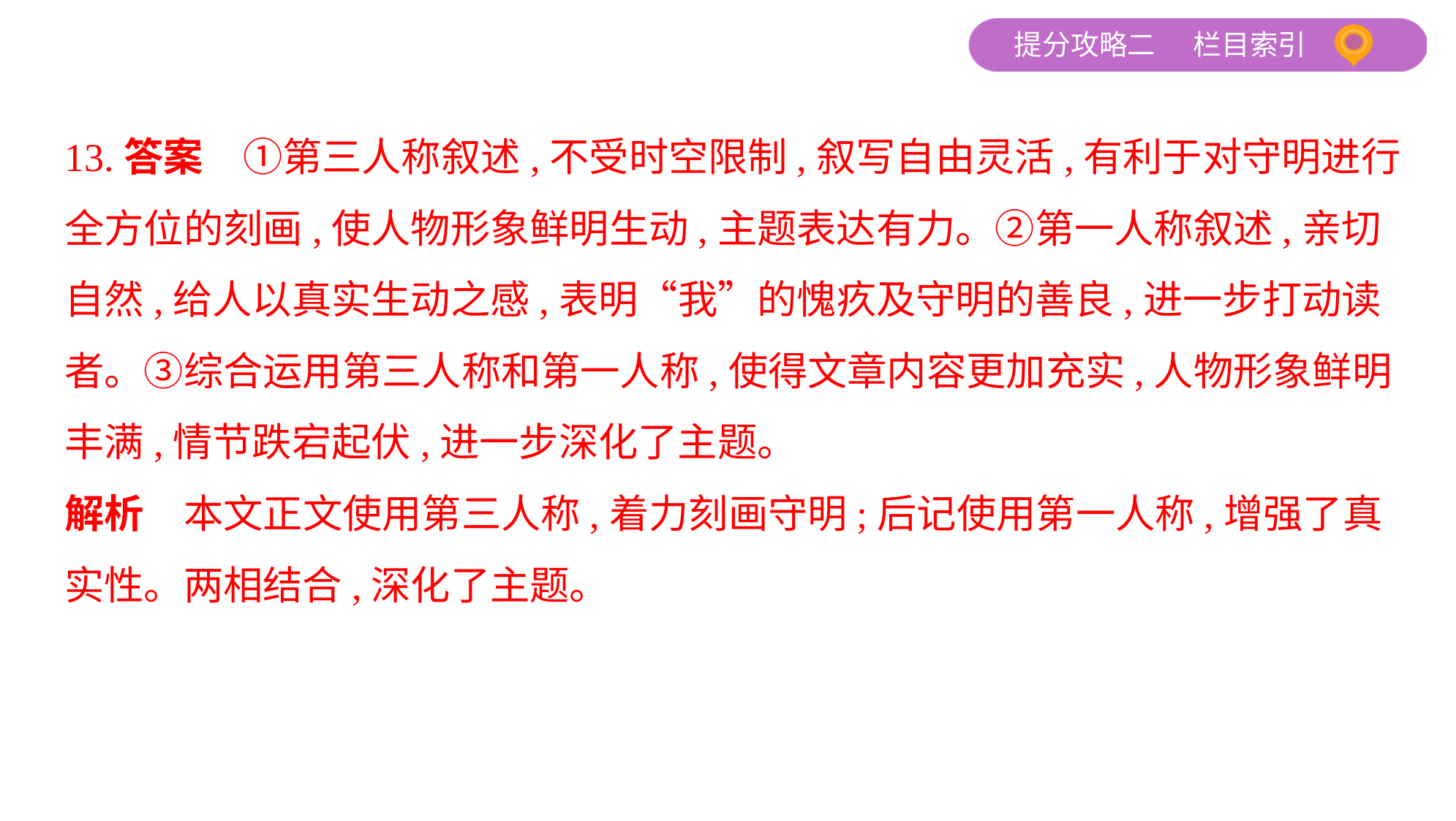

13.答案　①第三人称叙述,不受时空限制,叙写自由灵活,有利于对守明进行
全方位的刻画,使人物形象鲜明生动,主题表达有力。②第一人称叙述,亲切
自然,给人以真实生动之感,表明“我”的愧疚及守明的善良,进一步打动读
者。③综合运用第三人称和第一人称,使得文章内容更加充实,人物形象鲜明
丰满,情节跌宕起伏,进一步深化了主题。
解析　本文正文使用第三人称,着力刻画守明;后记使用第一人称,增强了真
实性。两相结合,深化了主题。